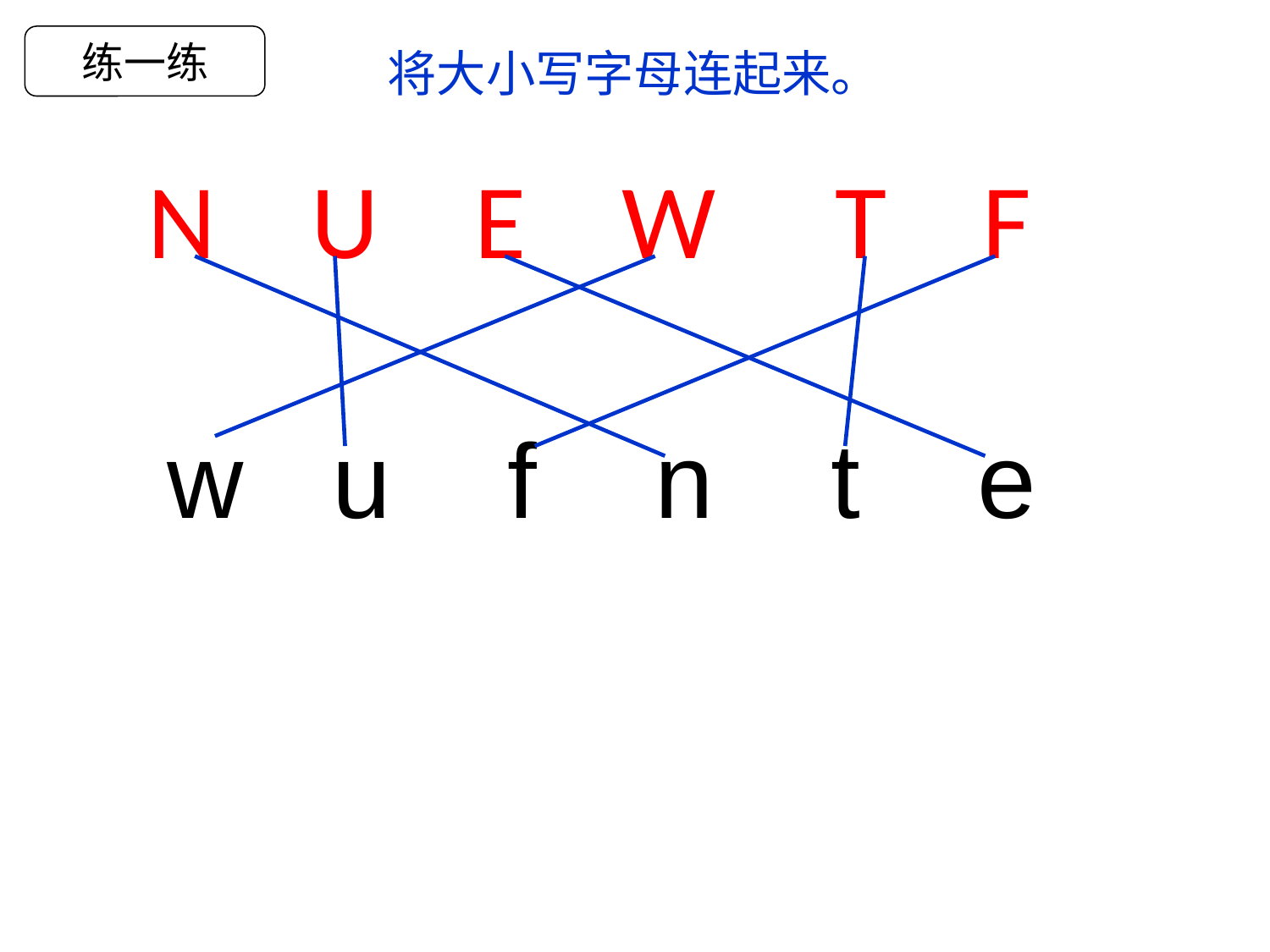

练一练
将大小写字母连起来。
N    U    E    W     T    F

w   u    f    n    t    e